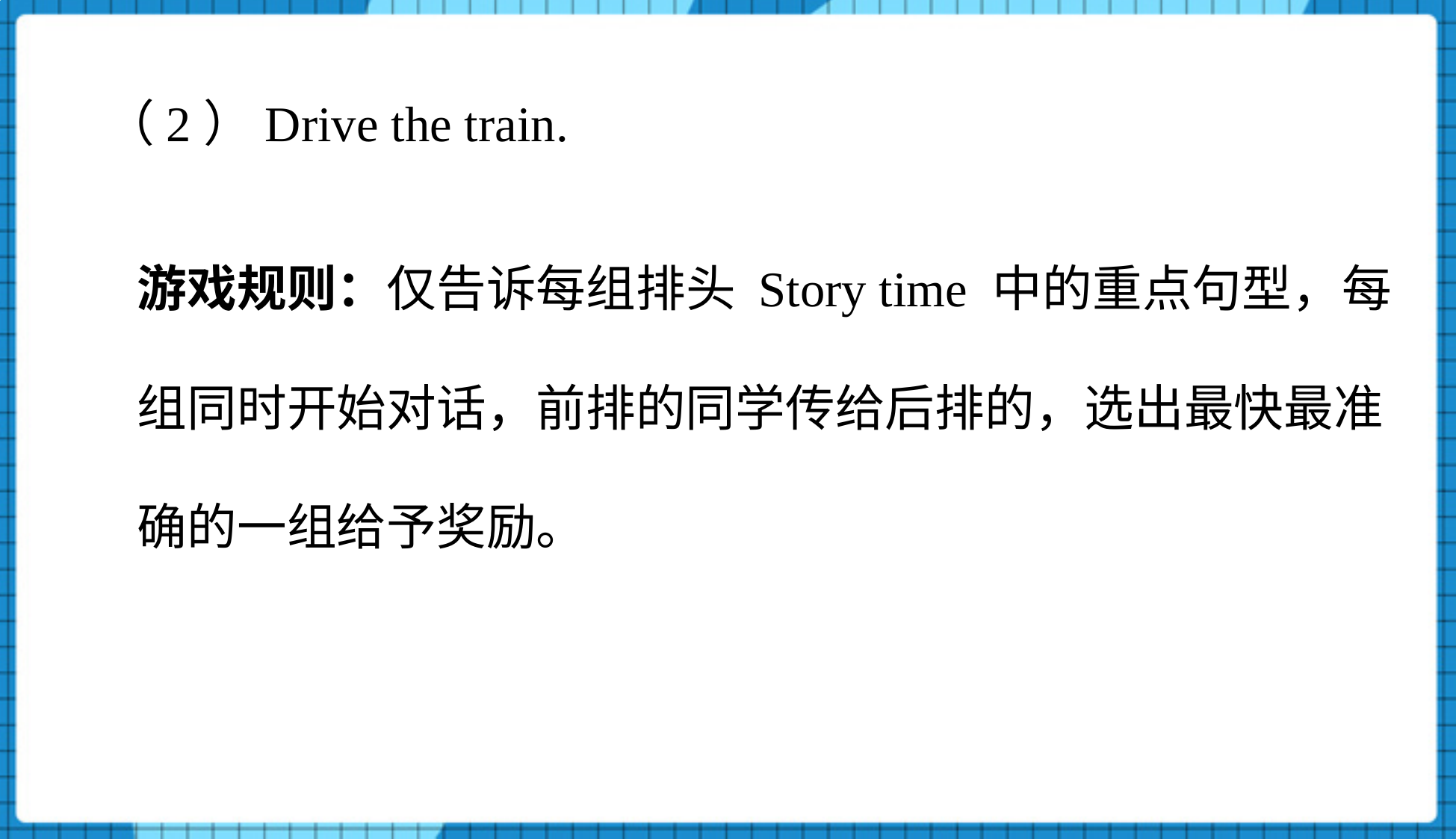

（2）Drive the train.
游戏规则：仅告诉每组排头 Story time 中的重点句型，每组同时开始对话，前排的同学传给后排的，选出最快最准确的一组给予奖励。